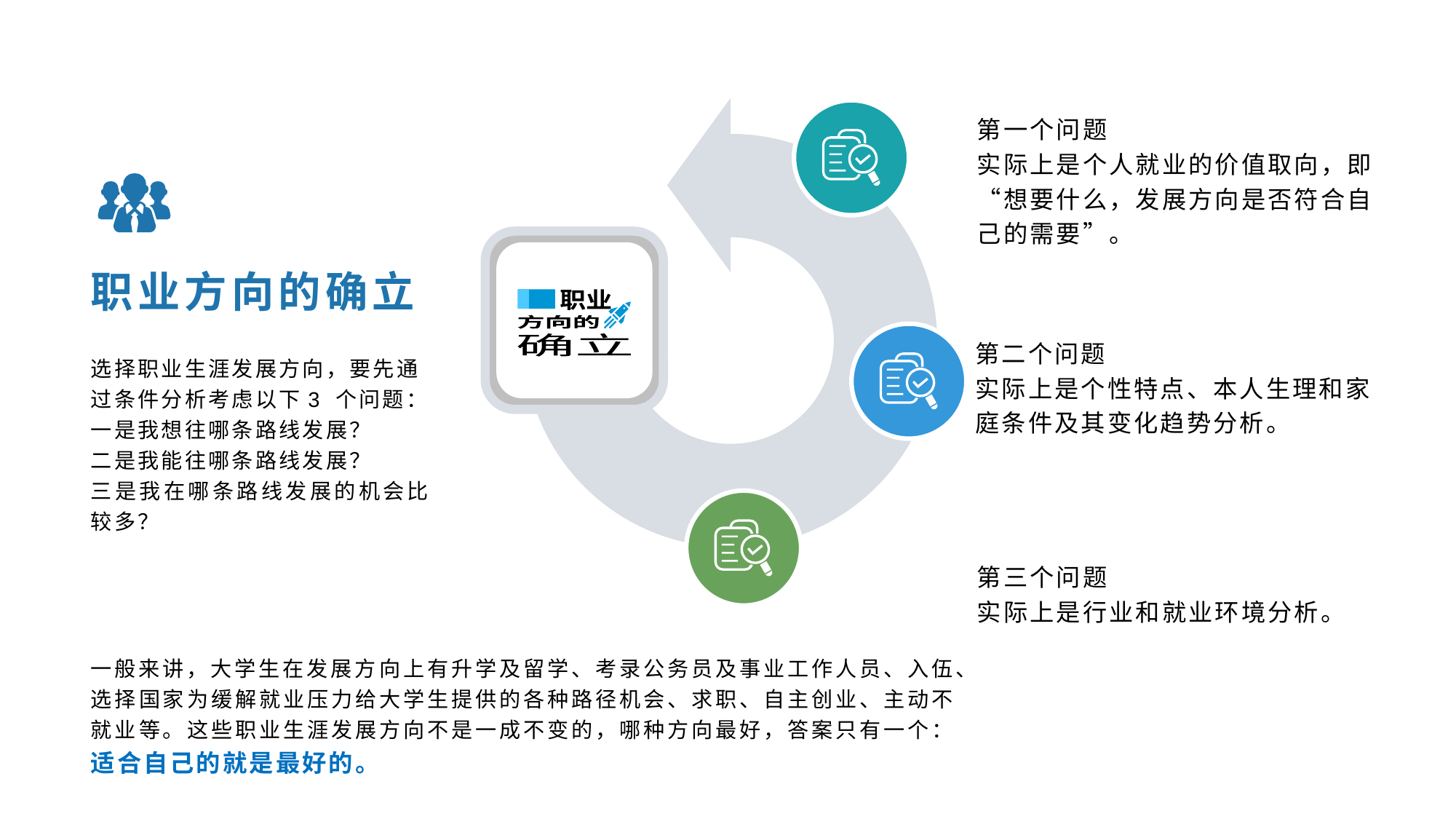

第一个问题
实际上是个人就业的价值取向，即“想要什么，发展方向是否符合自己的需要”。

职业方向的确立

职业

方向的

第二个问题
实际上是个性特点、本人生理和家庭条件及其变化趋势分析。
确立
选择职业生涯发展方向，要先通过条件分析考虑以下3 个问题：
一是我想往哪条路线发展？
二是我能往哪条路线发展？
三是我在哪条路线发展的机会比较多？

第三个问题
实际上是行业和就业环境分析。
一般来讲，大学生在发展方向上有升学及留学、考录公务员及事业工作人员、入伍、选择国家为缓解就业压力给大学生提供的各种路径机会、求职、自主创业、主动不就业等。这些职业生涯发展方向不是一成不变的，哪种方向最好，答案只有一个：适合自己的就是最好的。